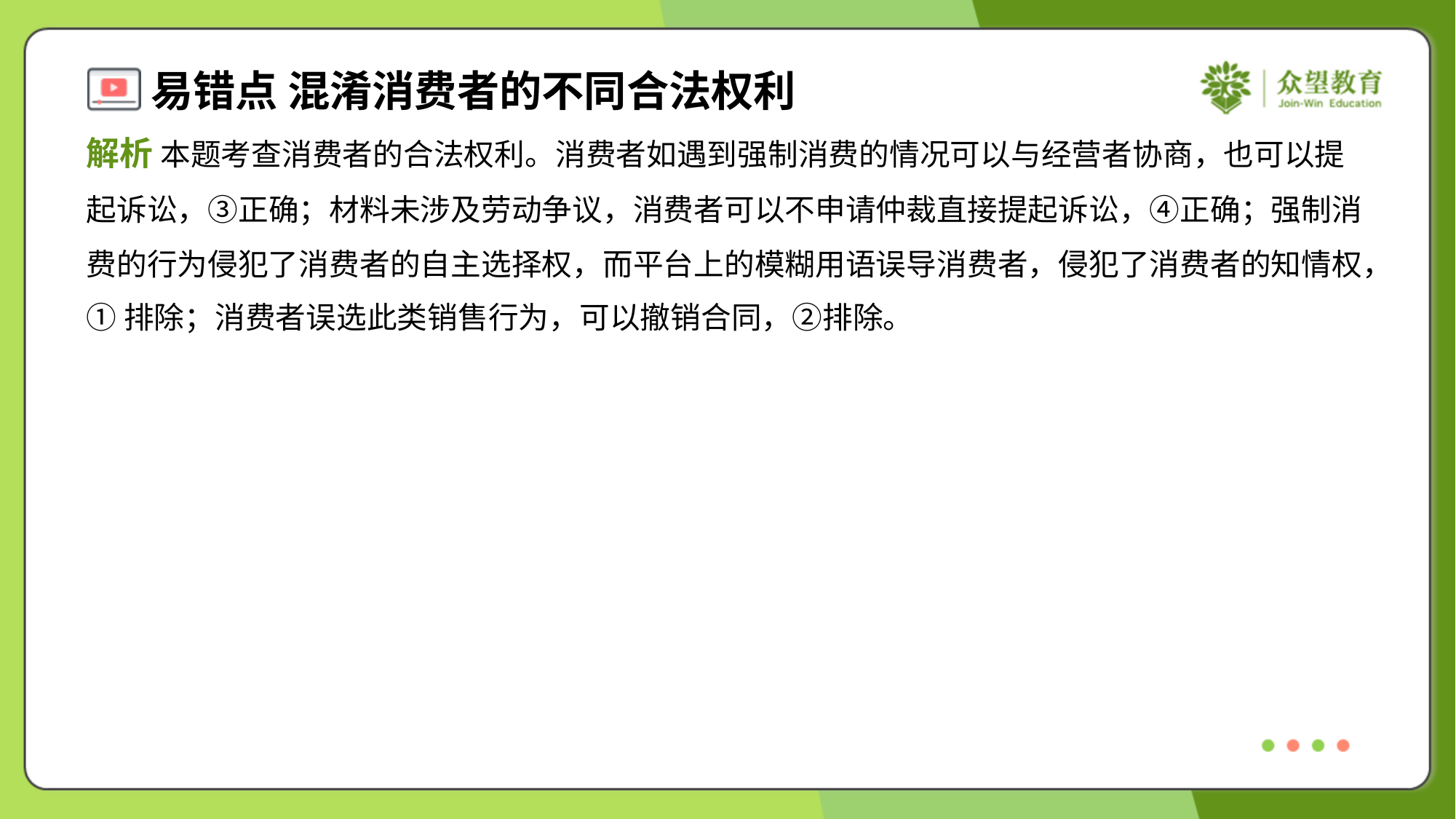

解析 本题考查消费者的合法权利。消费者如遇到强制消费的情况可以与经营者协商，也可以提
起诉讼，③正确；材料未涉及劳动争议，消费者可以不申请仲裁直接提起诉讼，④正确；强制消
费的行为侵犯了消费者的自主选择权，而平台上的模糊用语误导消费者，侵犯了消费者的知情权，
①排除；消费者误选此类销售行为，可以撤销合同，②排除。